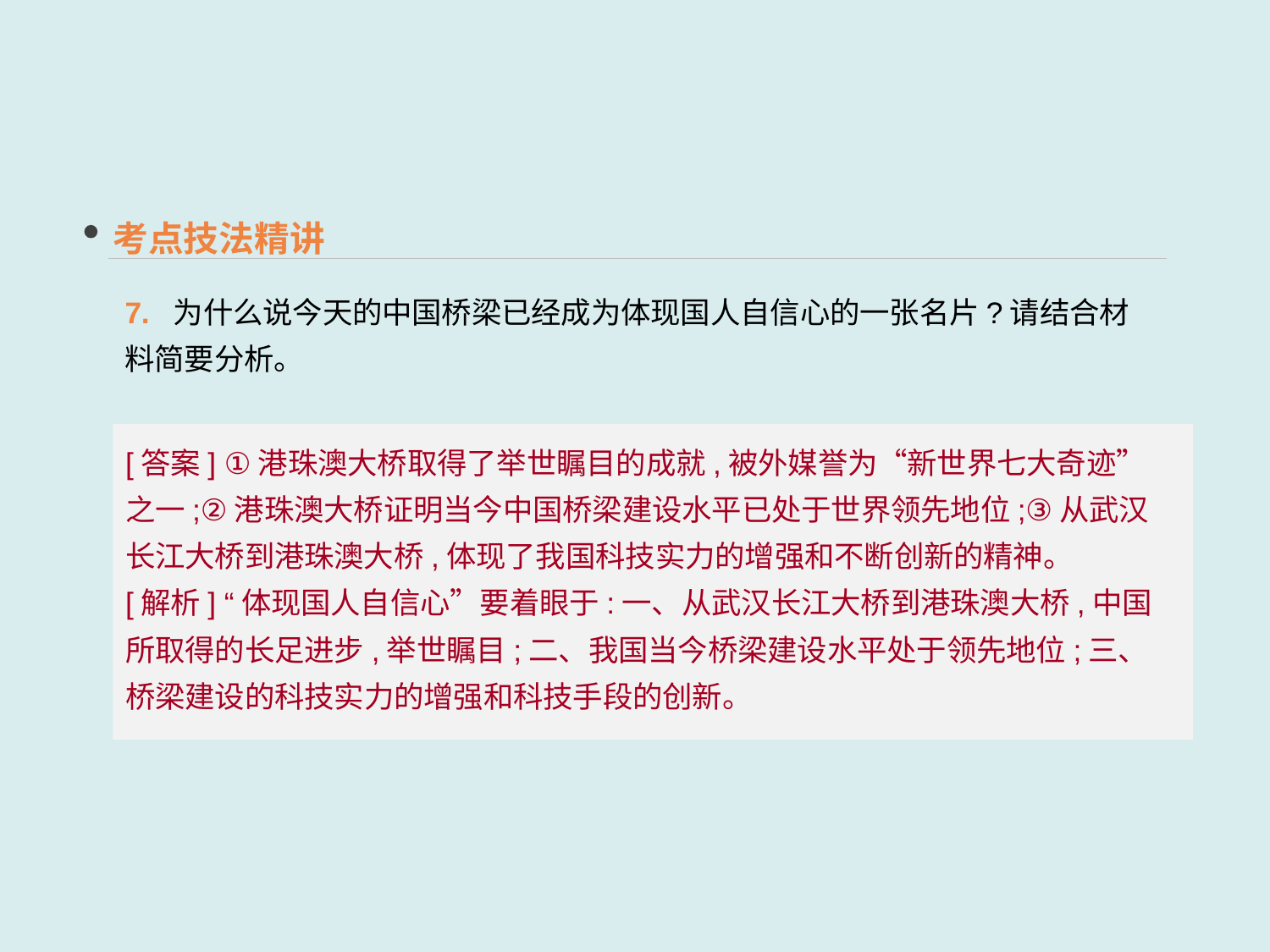

考点技法精讲

7.  为什么说今天的中国桥梁已经成为体现国人自信心的一张名片?请结合材料简要分析。

[答案] ①港珠澳大桥取得了举世瞩目的成就,被外媒誉为“新世界七大奇迹”之一;②港珠澳大桥证明当今中国桥梁建设水平已处于世界领先地位;③从武汉长江大桥到港珠澳大桥,体现了我国科技实力的增强和不断创新的精神。
[解析] “体现国人自信心”要着眼于:一、从武汉长江大桥到港珠澳大桥,中国所取得的长足进步,举世瞩目;二、我国当今桥梁建设水平处于领先地位;三、桥梁建设的科技实力的增强和科技手段的创新。